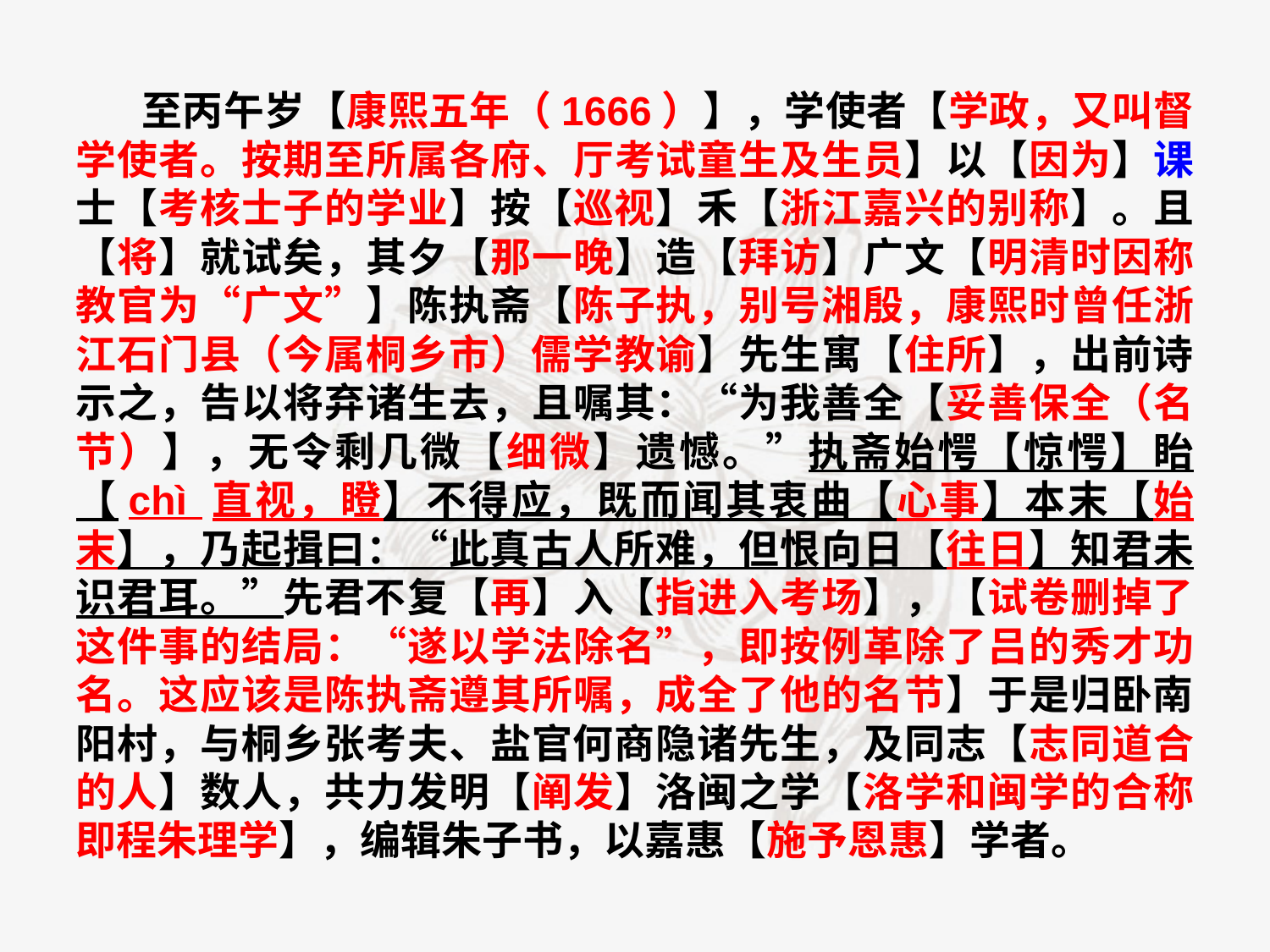

至丙午岁【康熙五年（1666）】，学使者【学政，又叫督学使者。按期至所属各府、厅考试童生及生员】以【因为】课士【考核士子的学业】按【巡视】禾【浙江嘉兴的别称】。且【将】就试矣，其夕【那一晚】造【拜访】广文【明清时因称教官为“广文”】陈执斋【陈子执，别号湘殷，康熙时曾任浙江石门县（今属桐乡市）儒学教谕】先生寓【住所】，出前诗示之，告以将弃诸生去，且嘱其：“为我善全【妥善保全（名节）】，无令剩几微【细微】遗憾。”执斋始愕【惊愕】眙【chì 直视，瞪】不得应，既而闻其衷曲【心事】本末【始末】，乃起揖曰：“此真古人所难，但恨向日【往日】知君未识君耳。”先君不复【再】入【指进入考场】，【试卷删掉了这件事的结局：“遂以学法除名”，即按例革除了吕的秀才功名。这应该是陈执斋遵其所嘱，成全了他的名节】于是归卧南阳村，与桐乡张考夫、盐官何商隐诸先生，及同志【志同道合的人】数人，共力发明【阐发】洛闽之学【洛学和闽学的合称即程朱理学】，编辑朱子书，以嘉惠【施予恩惠】学者。